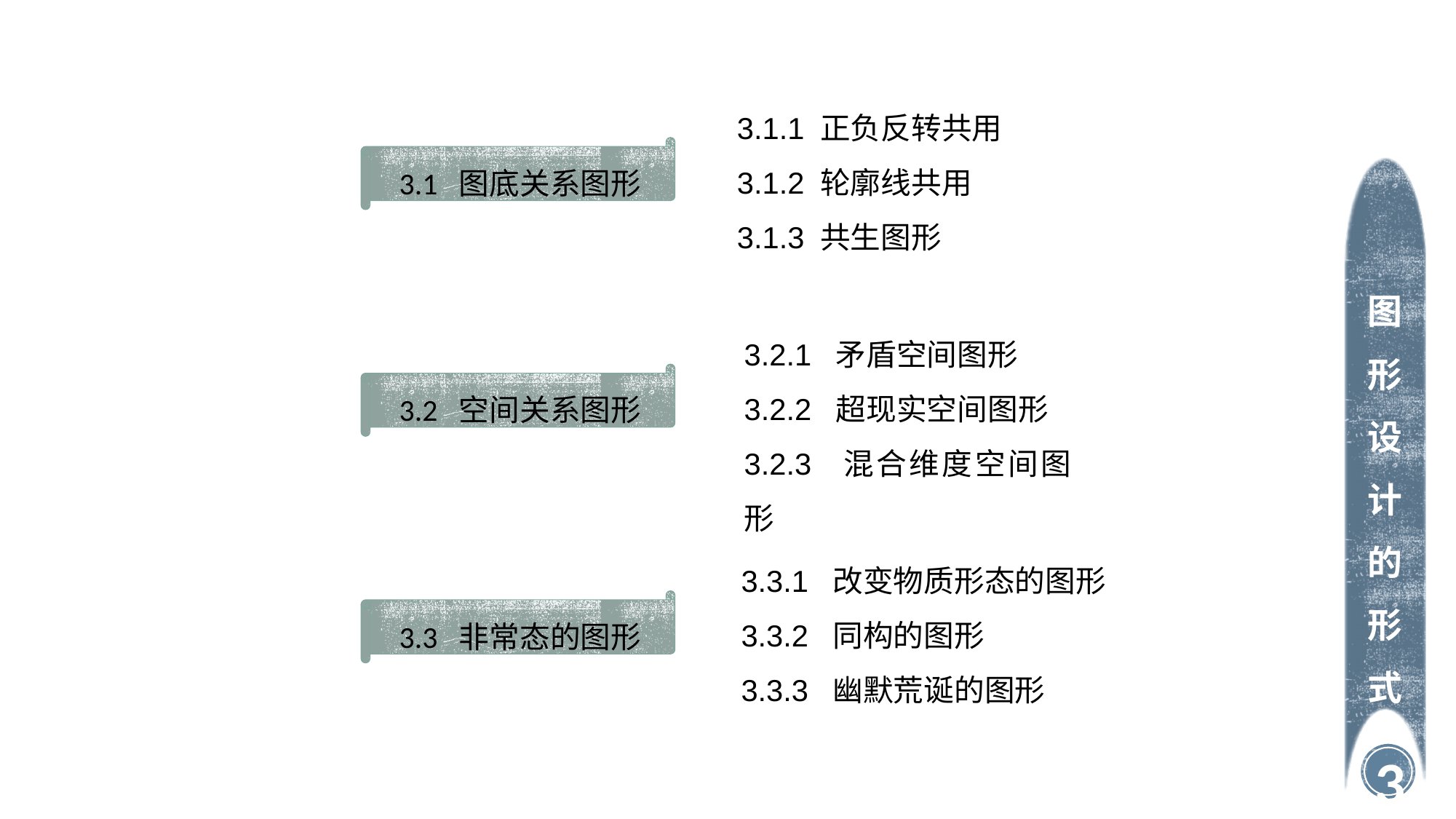

3.1.1 正负反转共用
3.1.2 轮廓线共用
3.1.3 共生图形
3.1  图底关系图形
3.2.1  矛盾空间图形
3.2.2  超现实空间图形
3.2.3  混合维度空间图形
3.2  空间关系图形
图形设计的形式
3.3.1  改变物质形态的图形
3.3.2  同构的图形
3.3.3  幽默荒诞的图形
3.3  非常态的图形
3